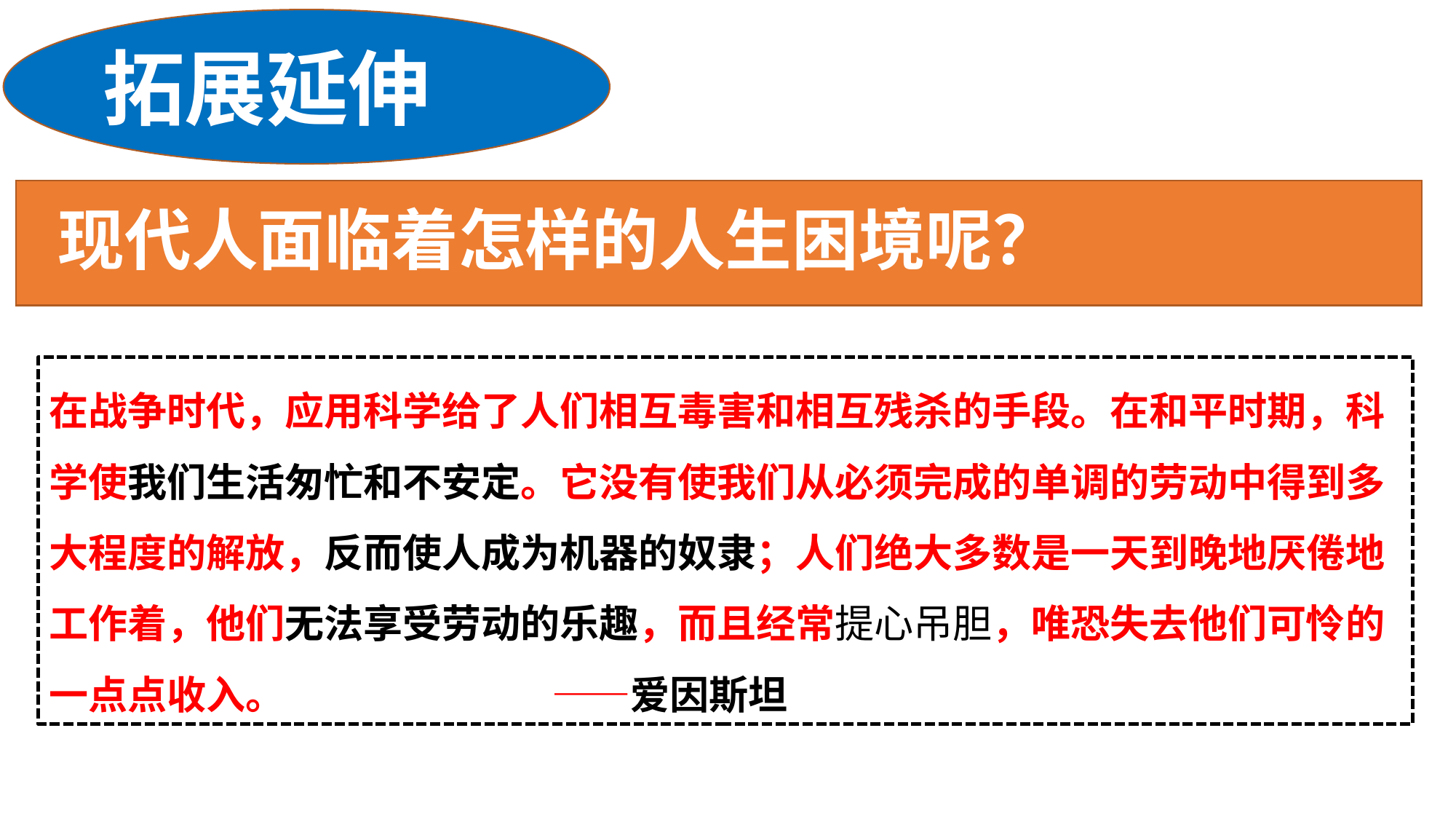

拓展延伸
# 现代人面临着怎样的人生困境呢？
在战争时代，应用科学给了人们相互毒害和相互残杀的手段。在和平时期，科学使我们生活匆忙和不安定。它没有使我们从必须完成的单调的劳动中得到多大程度的解放，反而使人成为机器的奴隶；人们绝大多数是一天到晚地厌倦地工作着，他们无法享受劳动的乐趣，而且经常提心吊胆，唯恐失去他们可怜的一点点收入。                              ——爱因斯坦